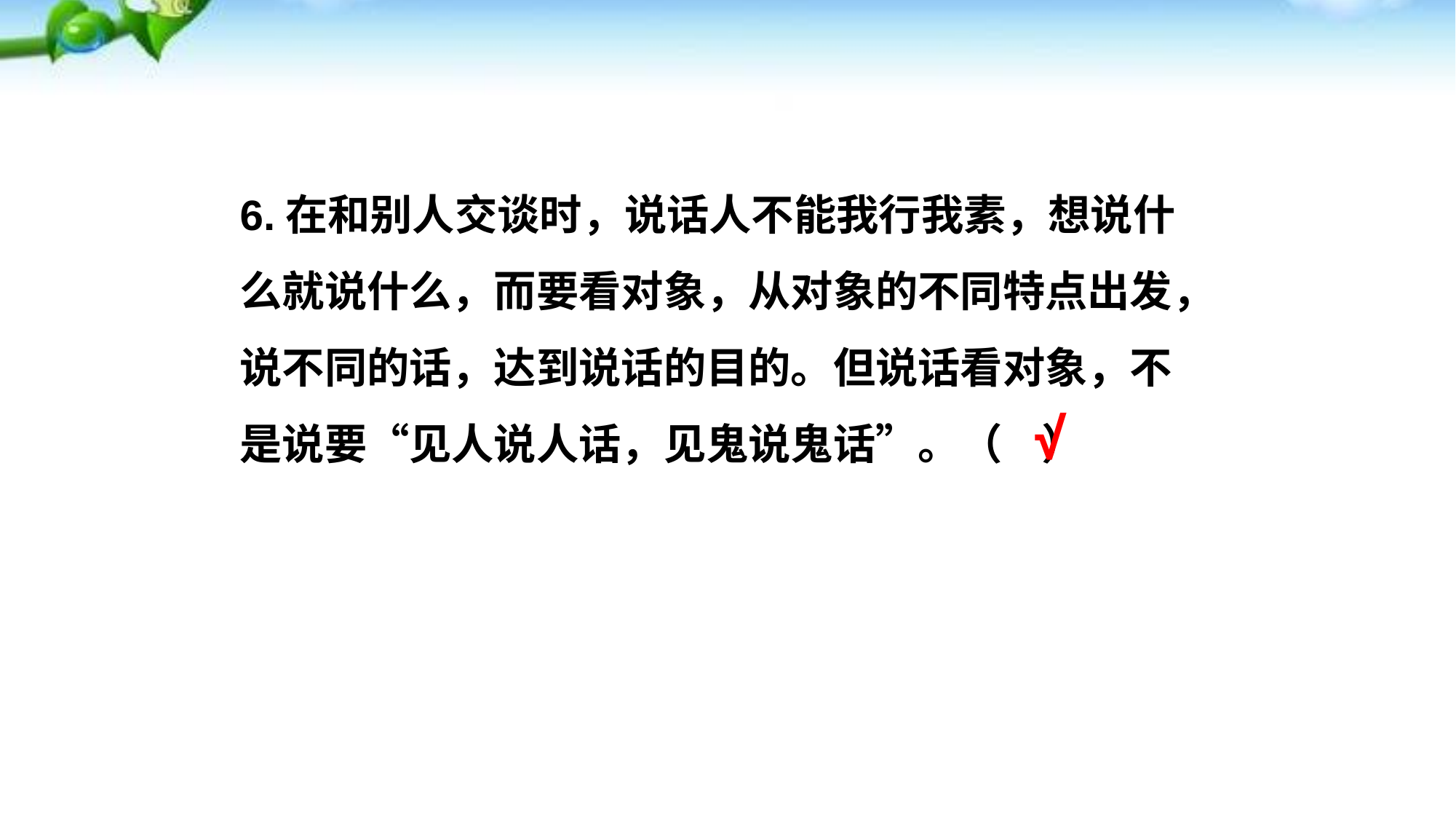

6.在和别人交谈时，说话人不能我行我素，想说什么就说什么，而要看对象，从对象的不同特点出发，说不同的话，达到说话的目的。但说话看对象，不是说要“见人说人话，见鬼说鬼话”。（    ）
√